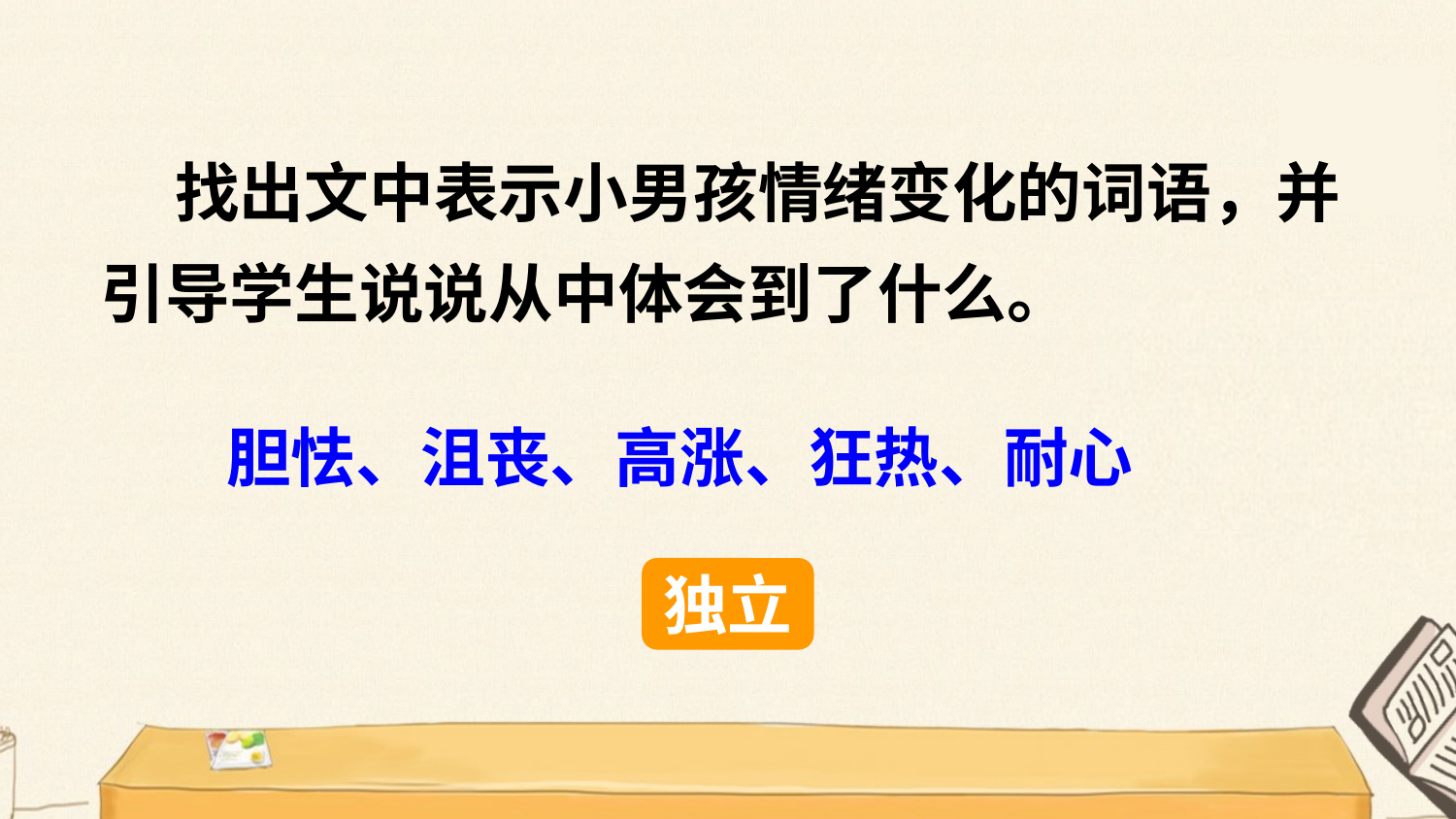

找出文中表示小男孩情绪变化的词语，并引导学生说说从中体会到了什么。
胆怯、沮丧、高涨、狂热、耐心
独立